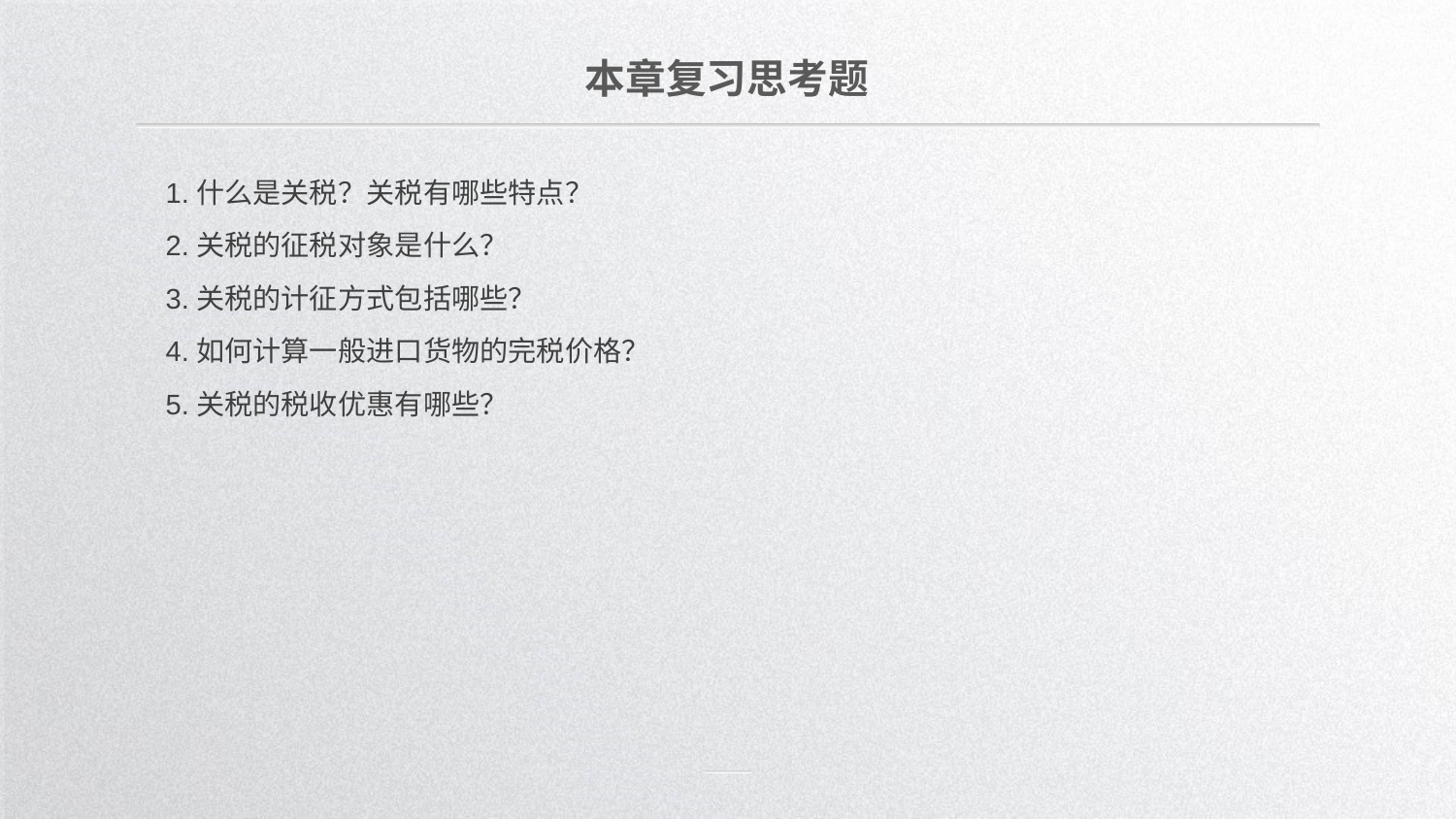

本章复习思考题
1.什么是关税？关税有哪些特点？
2.关税的征税对象是什么？
3.关税的计征方式包括哪些？
4.如何计算一般进口货物的完税价格？
5.关税的税收优惠有哪些？